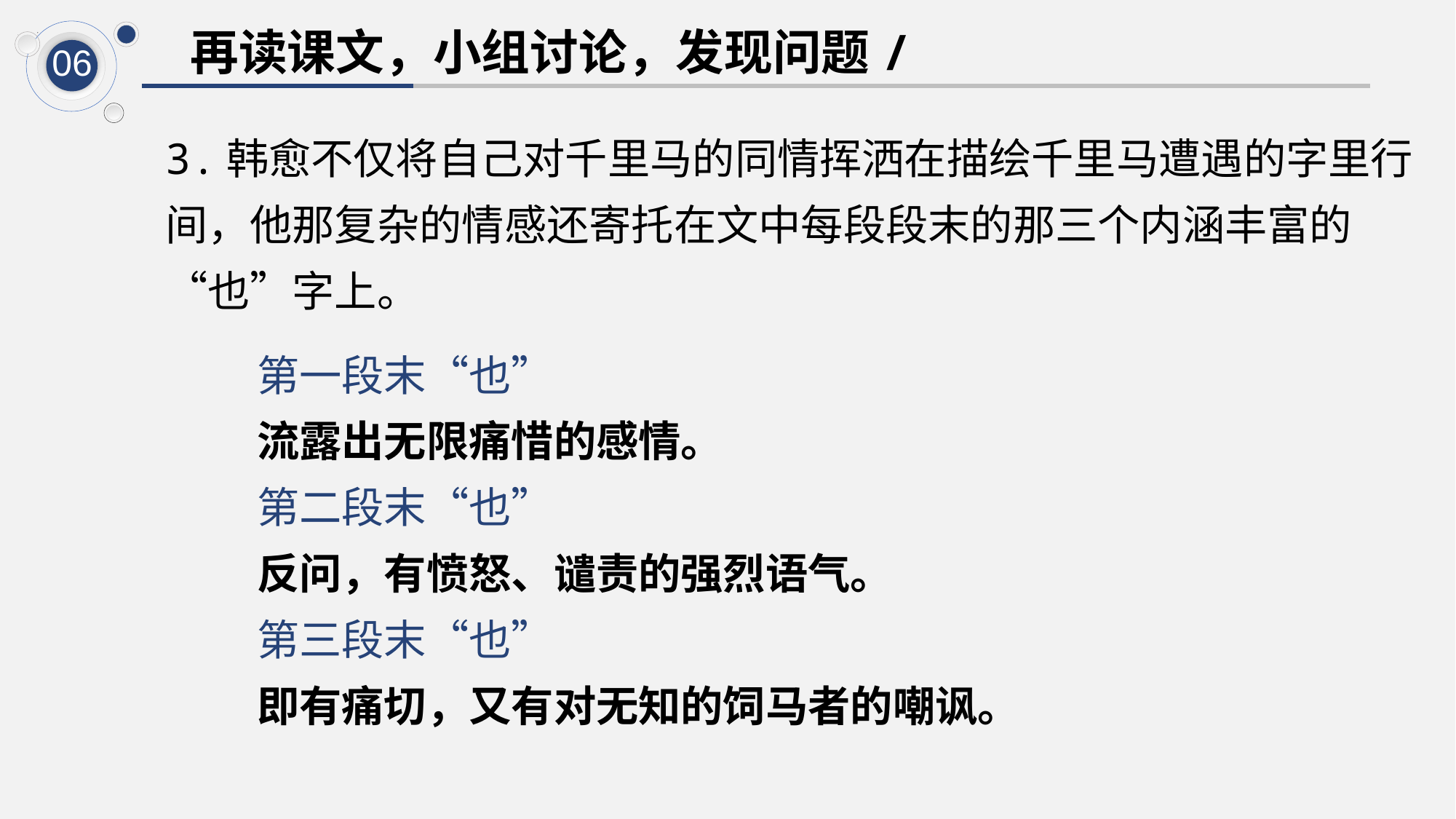

再读课文，小组讨论，发现问题/

06

3.韩愈不仅将自己对千里马的同情挥洒在描绘千里马遭遇的字里行间，他那复杂的情感还寄托在文中每段段末的那三个内涵丰富的“也”字上。
第一段末“也”
流露出无限痛惜的感情。
第二段末“也”
反问，有愤怒、谴责的强烈语气。
第三段末“也”
即有痛切，又有对无知的饲马者的嘲讽。